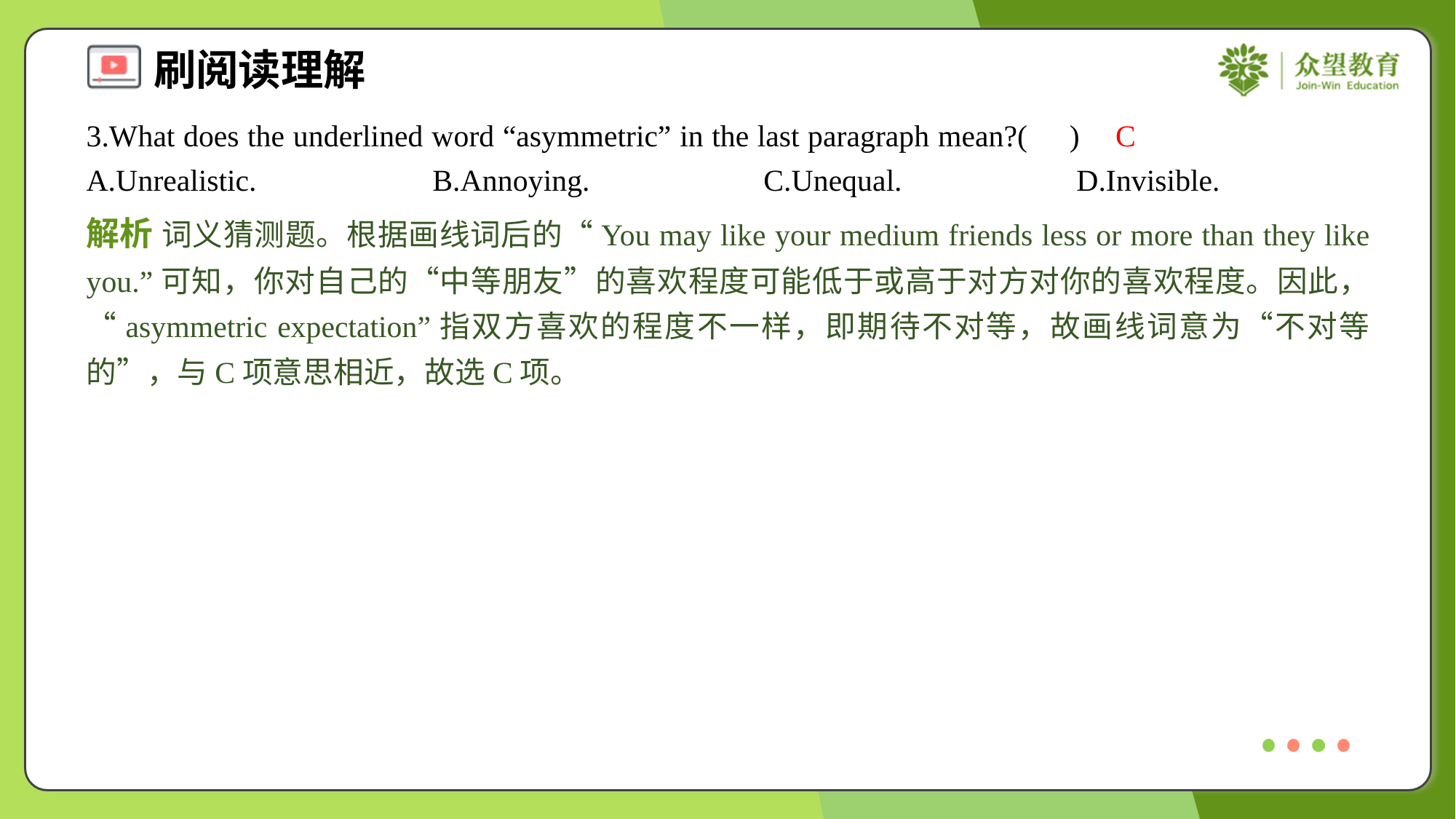

3.What does the underlined word “asymmetric” in the last paragraph mean?(     )
C
A.Unrealistic.	B.Annoying.	C.Unequal.	D.Invisible.
解析 词义猜测题。根据画线词后的“You may like your medium friends less or more than they like you.”可知，你对自己的“中等朋友”的喜欢程度可能低于或高于对方对你的喜欢程度。因此，“asymmetric expectation”指双方喜欢的程度不一样，即期待不对等，故画线词意为“不对等的”，与C项意思相近，故选C项。